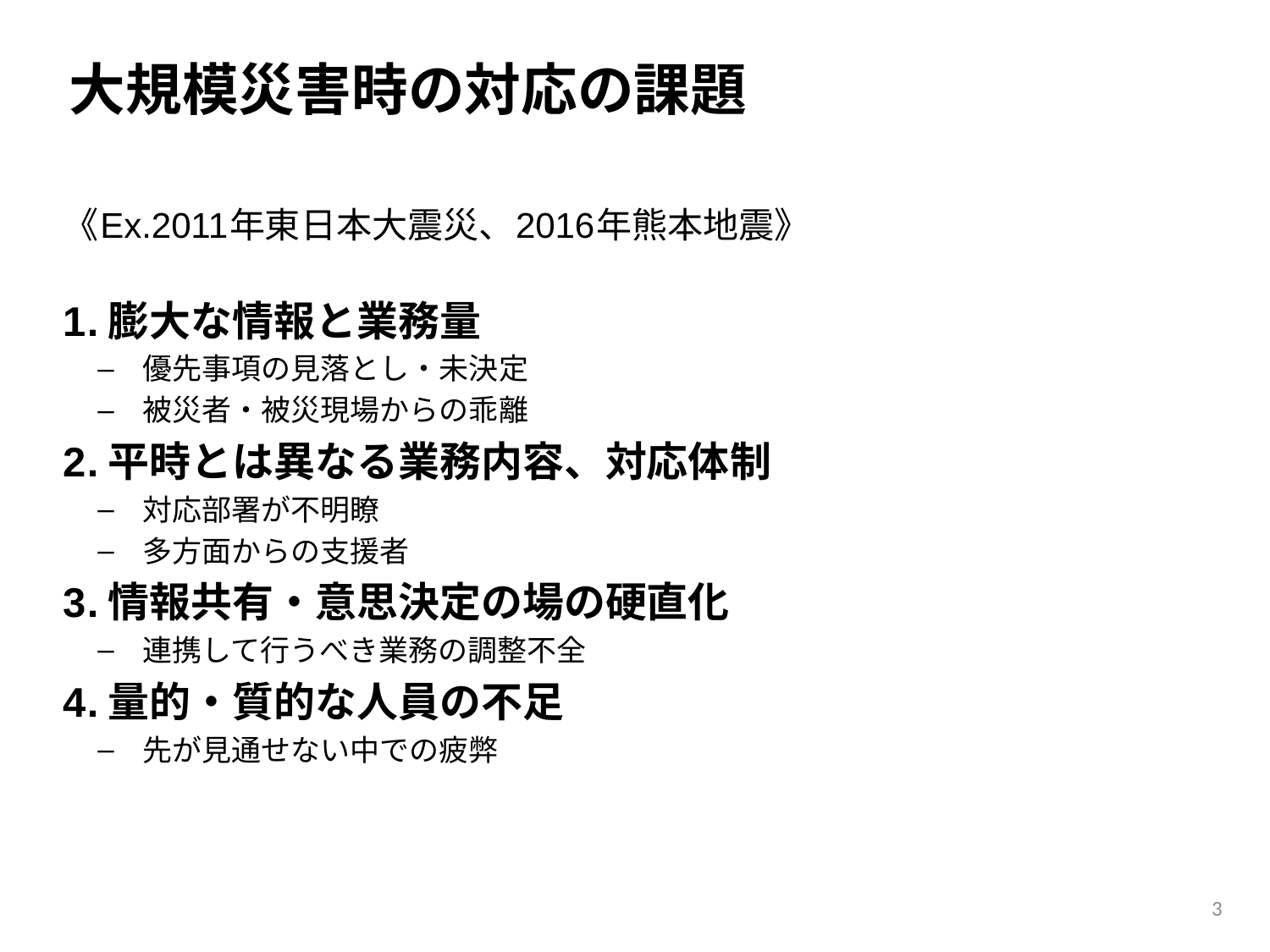

# 大規模災害時の対応の課題
《Ex.2011年東日本大震災、2016年熊本地震》

膨大な情報と業務量
優先事項の見落とし・未決定
被災者・被災現場からの乖離
平時とは異なる業務内容、対応体制
対応部署が不明瞭
多方面からの支援者
情報共有・意思決定の場の硬直化
連携して行うべき業務の調整不全
量的・質的な人員の不足
先が見通せない中での疲弊

3